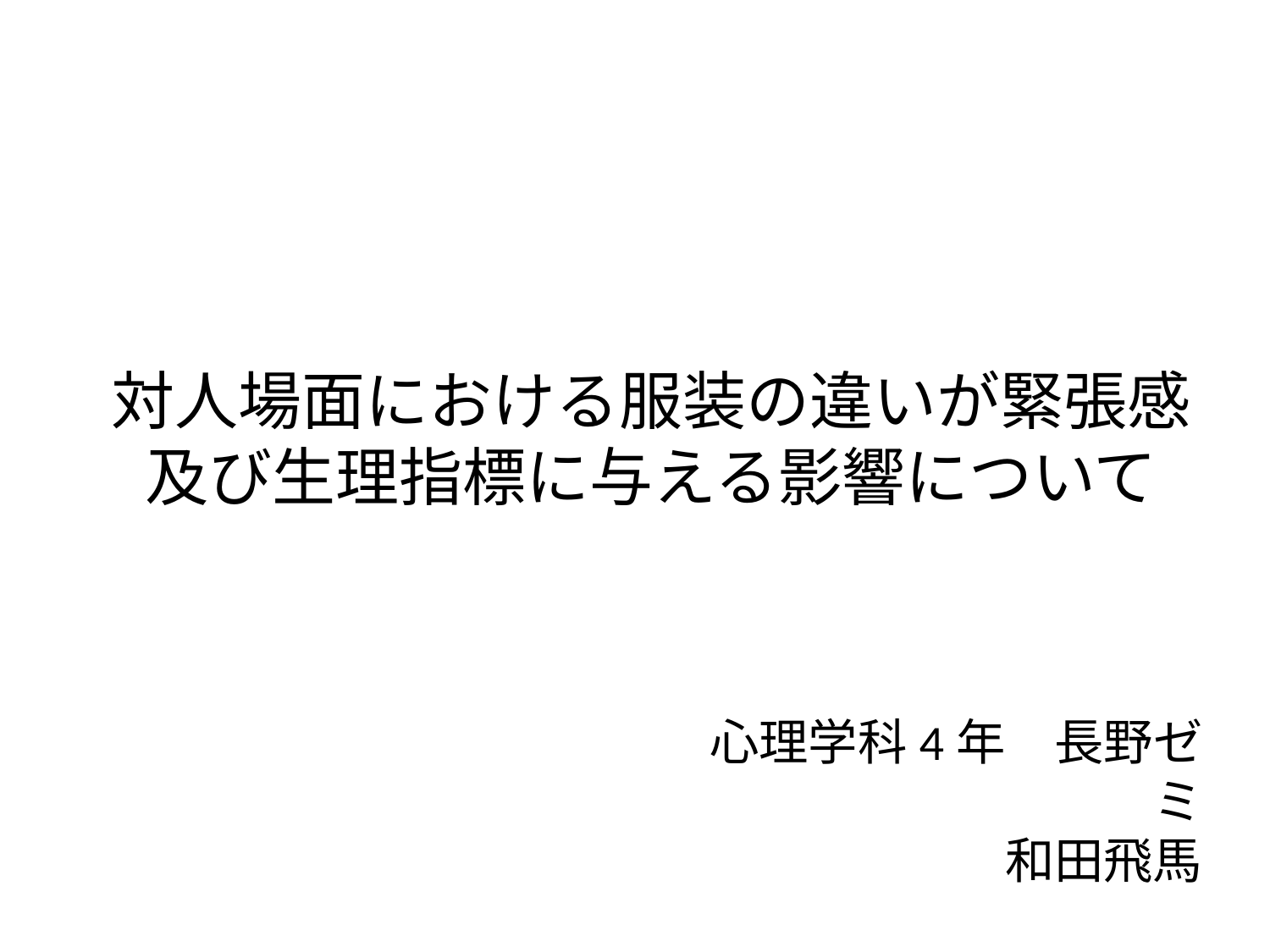

対人場面における服装の違いが緊張感
及び生理指標に与える影響について
心理学科4年　長野ゼミ
和田飛馬